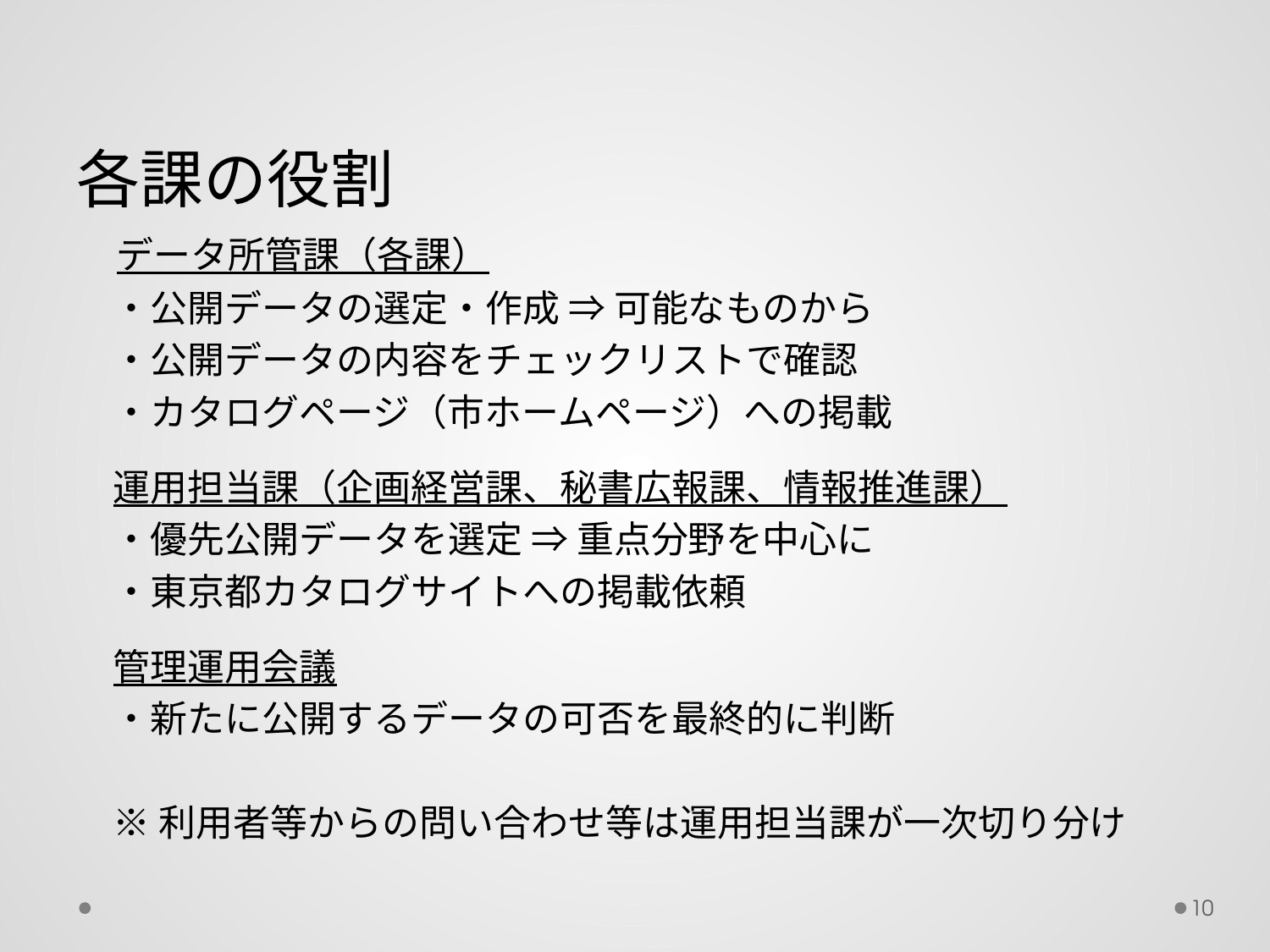

# 各課の役割
　データ所管課（各課）
　・公開データの選定・作成 ⇒ 可能なものから
　・公開データの内容をチェックリストで確認
　・カタログページ（市ホームページ）への掲載

　運用担当課（企画経営課、秘書広報課、情報推進課）
　・優先公開データを選定 ⇒ 重点分野を中心に
　・東京都カタログサイトへの掲載依頼

　管理運用会議
　・新たに公開するデータの可否を最終的に判断

　※ 利用者等からの問い合わせ等は運用担当課が一次切り分け
10